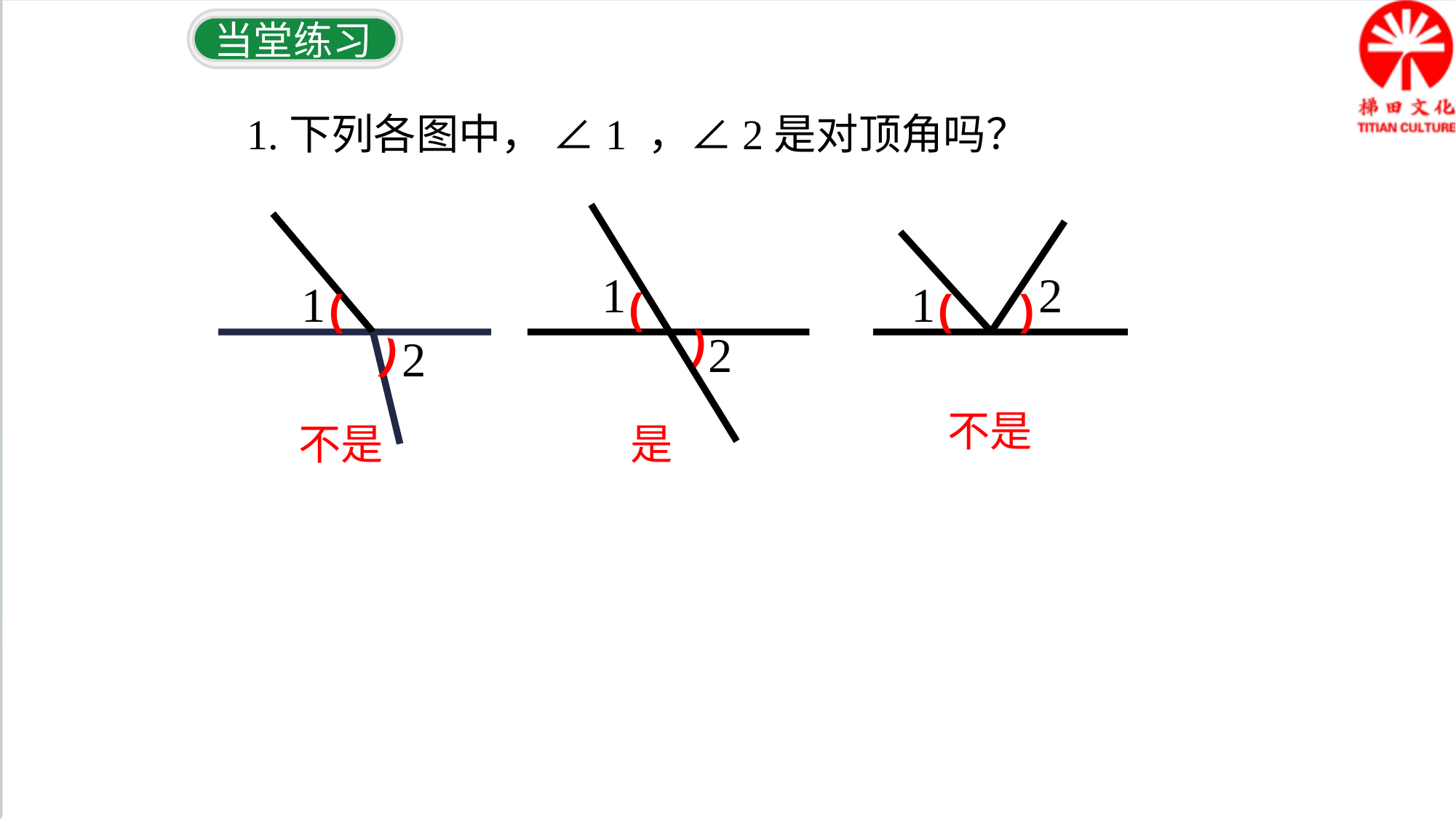

当堂练习
1.下列各图中， ∠1 ，∠2是对顶角吗？

1
2
1
1
(
(
(
)
)
2
)
2

不是
不是
是